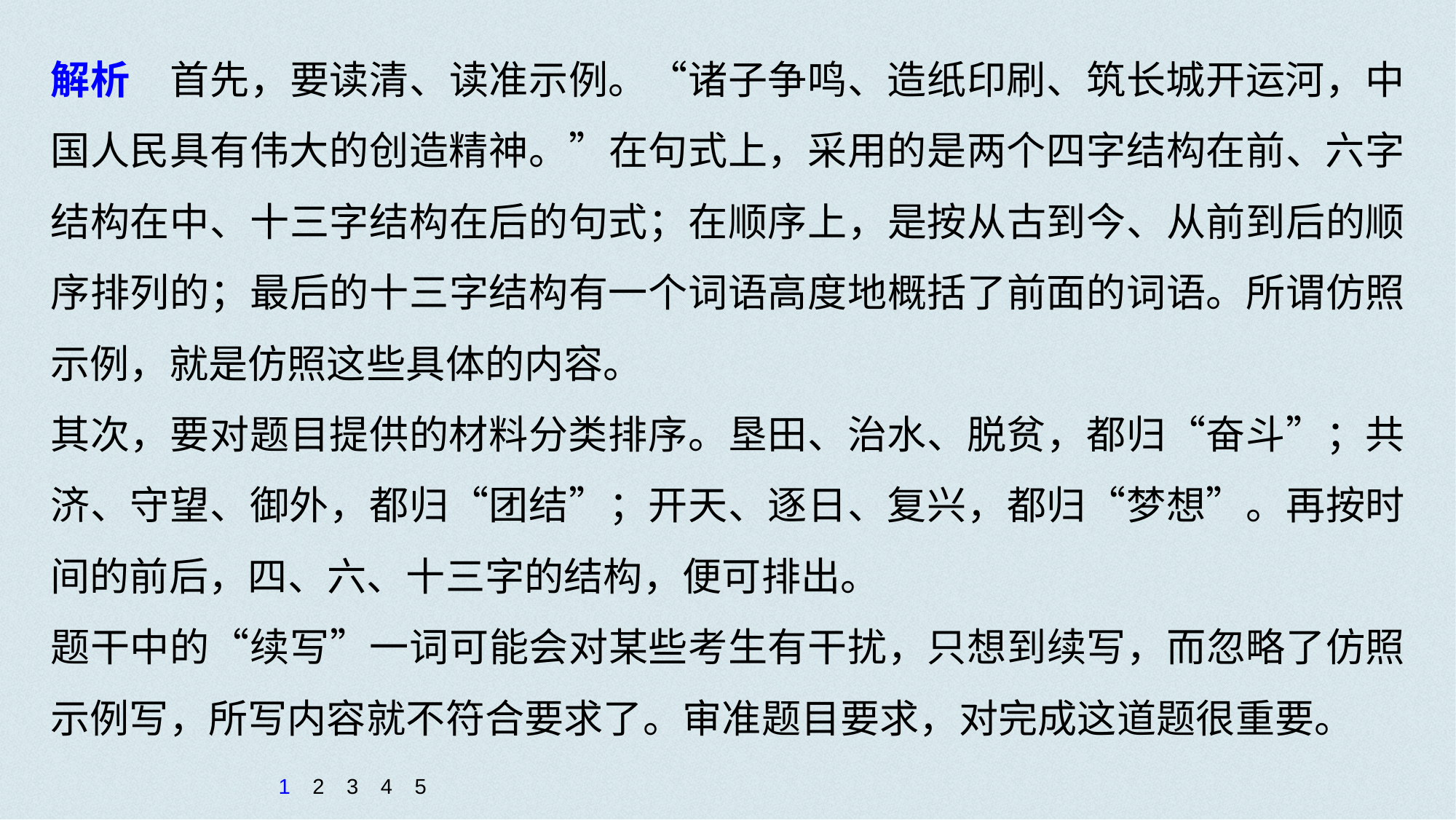

解析　首先，要读清、读准示例。“诸子争鸣、造纸印刷、筑长城开运河，中国人民具有伟大的创造精神。”在句式上，采用的是两个四字结构在前、六字结构在中、十三字结构在后的句式；在顺序上，是按从古到今、从前到后的顺序排列的；最后的十三字结构有一个词语高度地概括了前面的词语。所谓仿照示例，就是仿照这些具体的内容。
其次，要对题目提供的材料分类排序。垦田、治水、脱贫，都归“奋斗”；共济、守望、御外，都归“团结”；开天、逐日、复兴，都归“梦想”。再按时间的前后，四、六、十三字的结构，便可排出。
题干中的“续写”一词可能会对某些考生有干扰，只想到续写，而忽略了仿照示例写，所写内容就不符合要求了。审准题目要求，对完成这道题很重要。
1
2
3
4
5